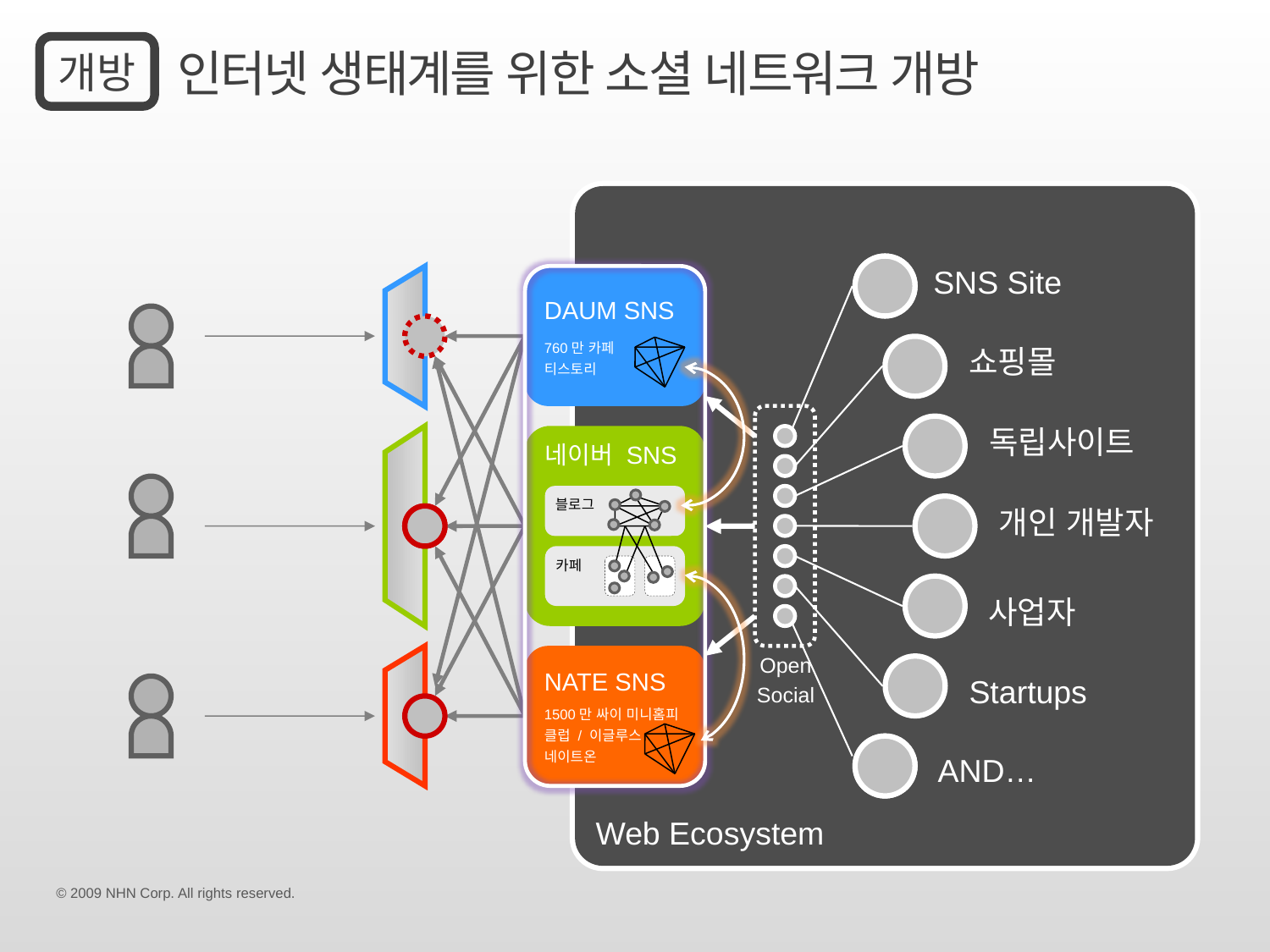

개방
인터넷 생태계를 위한 소셜 네트워크 개방

Web Ecosystem

SNS Site

DAUM SNS

760만 카페
티스토리

쇼핑몰

독립사이트
네이버 SNS

블로그

개인 개발자

카페

사업자

NATE SNS

1500만 싸이 미니홈피
클럽 / 이글루스
네이트온
Open
Social

Startups

AND…